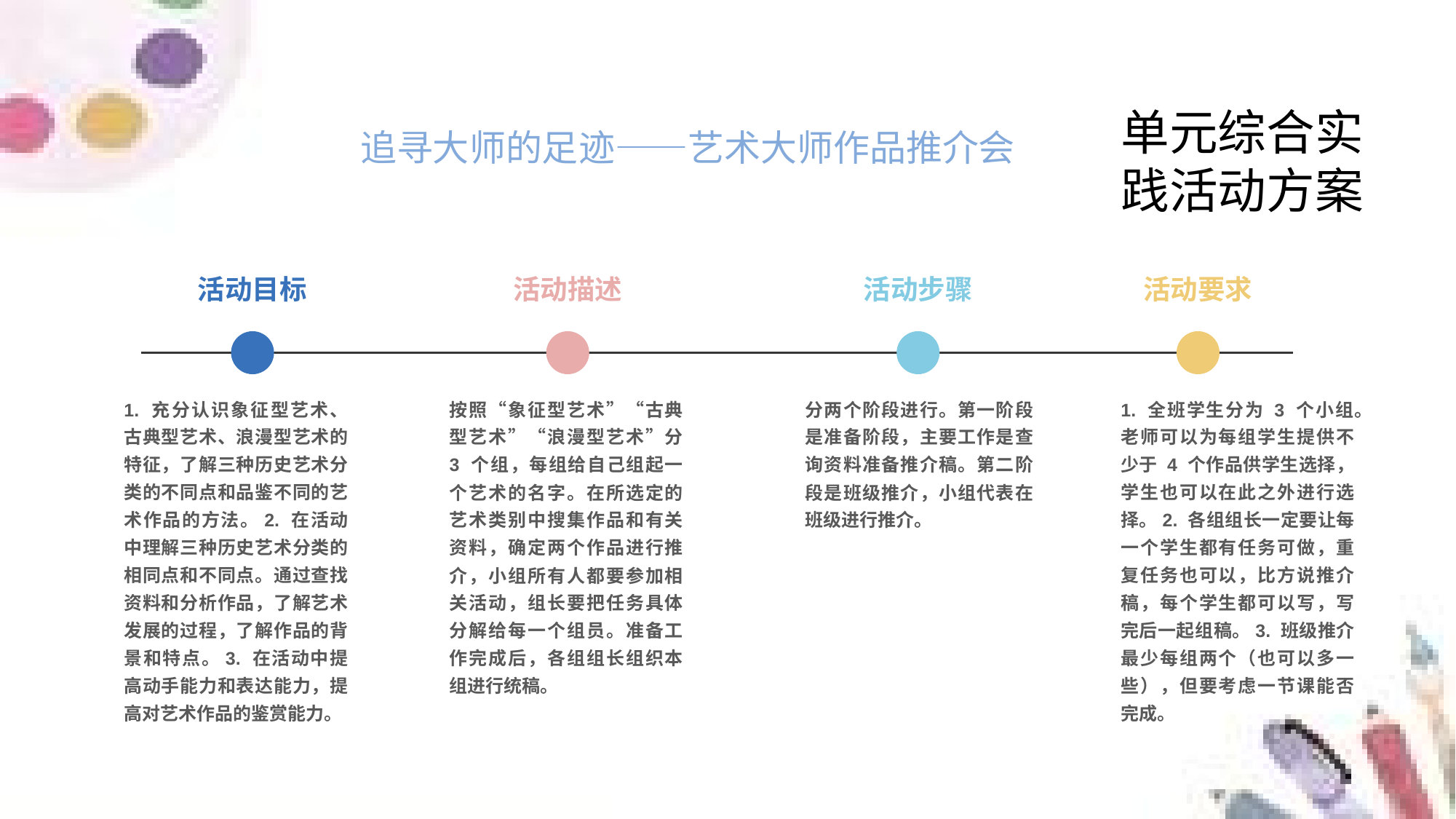

单元综合实践活动方案
追寻大师的足迹——艺术大师作品推介会
活动目标
活动描述
活动步骤
活动要求

1. 充分认识象征型艺术、古典型艺术、浪漫型艺术的特征，了解三种历史艺术分类的不同点和品鉴不同的艺术作品的方法。2. 在活动中理解三种历史艺术分类的相同点和不同点。通过查找资料和分析作品，了解艺术发展的过程，了解作品的背景和特点。3. 在活动中提高动手能力和表达能力，提高对艺术作品的鉴赏能力。
按照“象征型艺术”“古典型艺术”“浪漫型艺术”分 3 个组，每组给自己组起一个艺术的名字。在所选定的艺术类别中搜集作品和有关资料，确定两个作品进行推介，小组所有人都要参加相关活动，组长要把任务具体分解给每一个组员。准备工作完成后，各组组长组织本组进行统稿。
分两个阶段进行。第一阶段是准备阶段，主要工作是查询资料准备推介稿。第二阶段是班级推介，小组代表在班级进行推介。
1. 全班学生分为 3 个小组。老师可以为每组学生提供不少于 4 个作品供学生选择，学生也可以在此之外进行选择。2. 各组组长一定要让每一个学生都有任务可做，重复任务也可以，比方说推介稿，每个学生都可以写，写完后一起组稿。3. 班级推介最少每组两个（也可以多一些），但要考虑一节课能否完成。